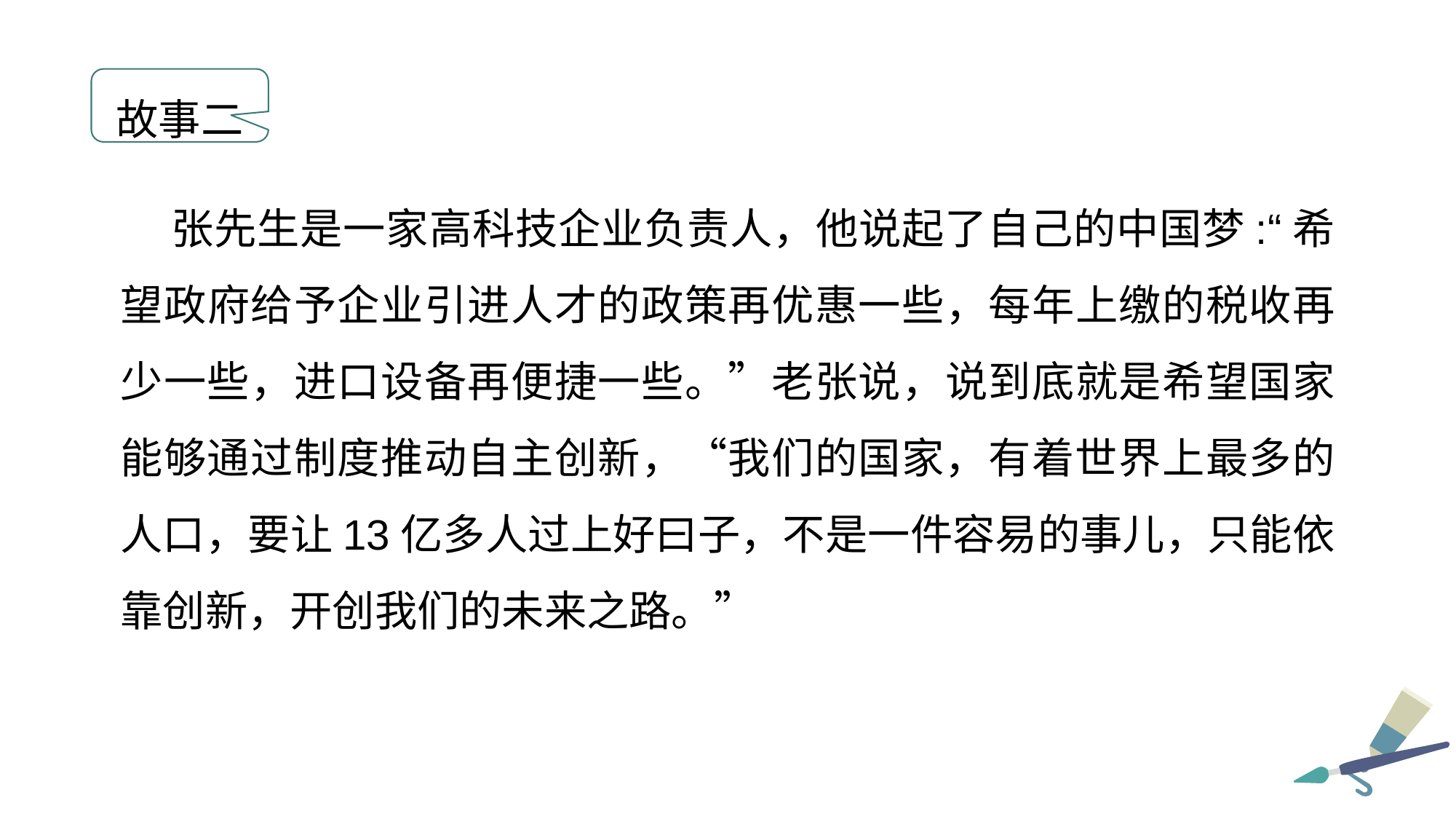

故事二
    张先生是一家高科技企业负责人，他说起了自己的中国梦:“希望政府给予企业引进人才的政策再优惠一些，每年上缴的税收再少一些，进口设备再便捷一些。”老张说，说到底就是希望国家能够通过制度推动自主创新，“我们的国家，有着世界上最多的人口，要让13亿多人过上好曰子，不是一件容易的事儿，只能依靠创新，开创我们的未来之路。”